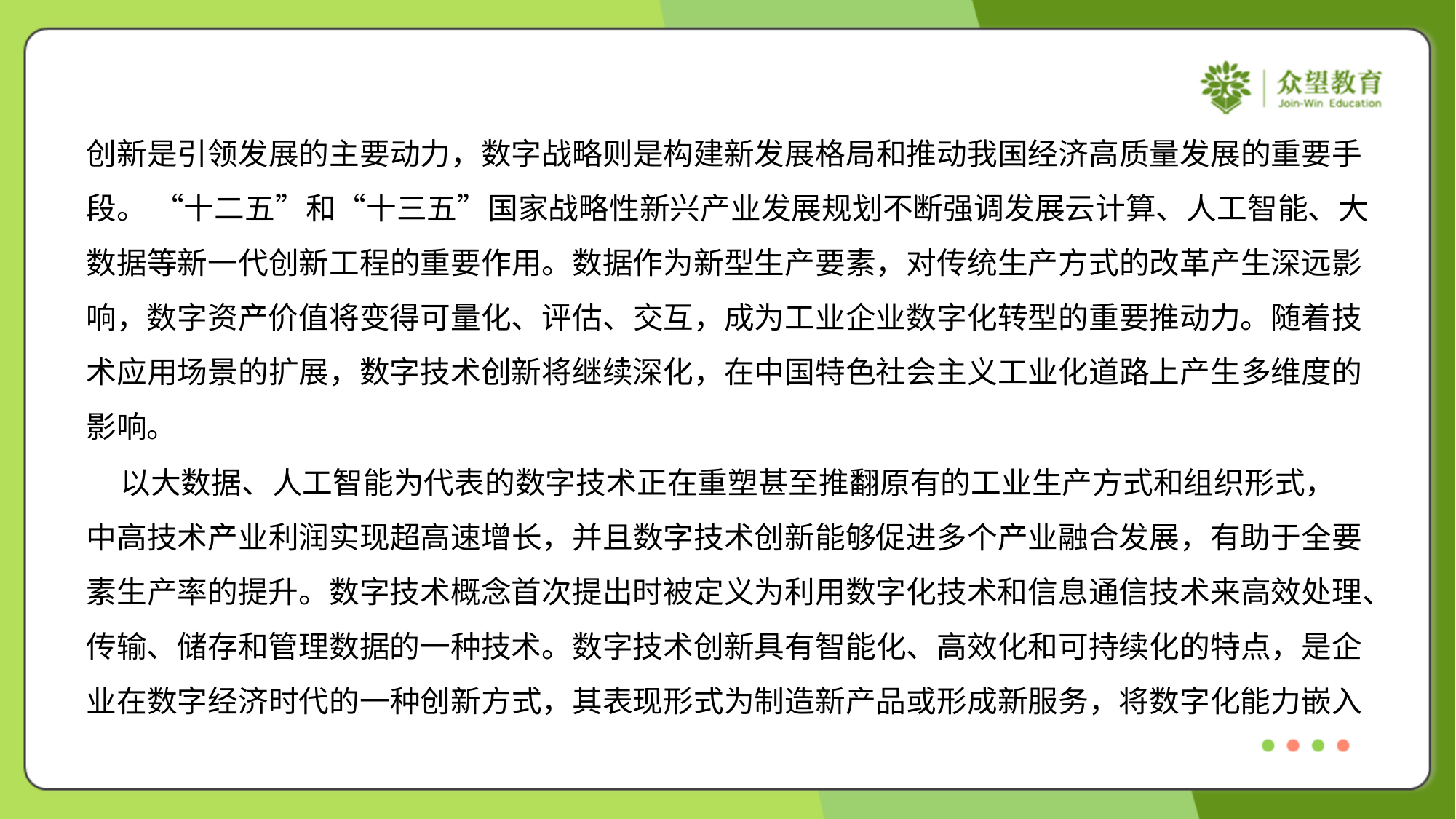

创新是引领发展的主要动力，数字战略则是构建新发展格局和推动我国经济高质量发展的重要手
段。 “十二五”和“十三五”国家战略性新兴产业发展规划不断强调发展云计算、人工智能、大
数据等新一代创新工程的重要作用。数据作为新型生产要素，对传统生产方式的改革产生深远影
响，数字资产价值将变得可量化、评估、交互，成为工业企业数字化转型的重要推动力。随着技
术应用场景的扩展，数字技术创新将继续深化，在中国特色社会主义工业化道路上产生多维度的
影响。
    以大数据、人工智能为代表的数字技术正在重塑甚至推翻原有的工业生产方式和组织形式，
中高技术产业利润实现超高速增长，并且数字技术创新能够促进多个产业融合发展，有助于全要
素生产率的提升。数字技术概念首次提出时被定义为利用数字化技术和信息通信技术来高效处理、
传输、储存和管理数据的一种技术。数字技术创新具有智能化、高效化和可持续化的特点，是企
业在数字经济时代的一种创新方式，其表现形式为制造新产品或形成新服务，将数字化能力嵌入